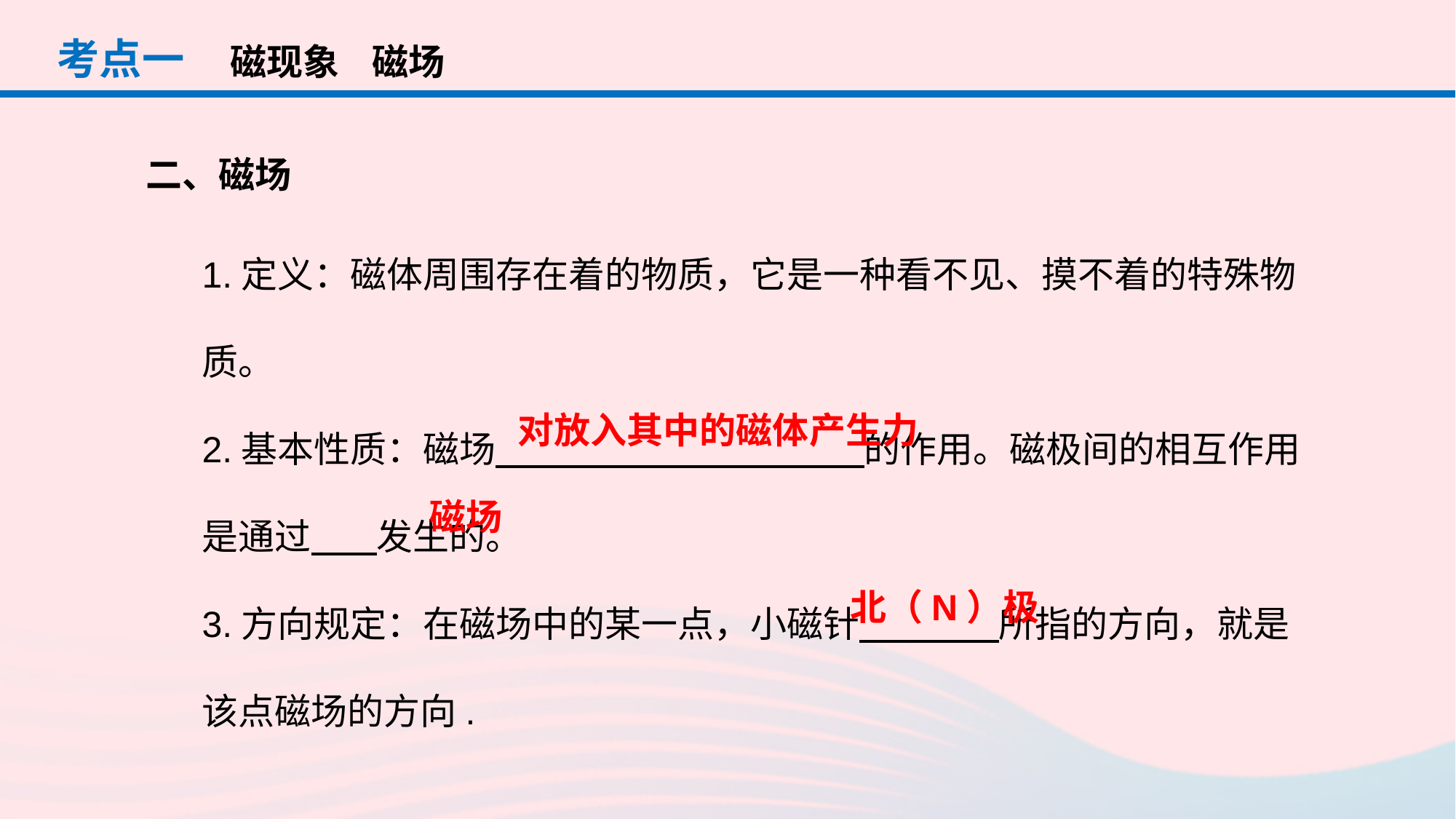

考点一
磁现象    磁场
二、磁场
1.定义：磁体周围存在着的物质，它是一种看不见、摸不着的特殊物质。
2.基本性质：磁场                                             的作用。磁极间的相互作用是通过        发生的。
3.方向规定：在磁场中的某一点，小磁针                 所指的方向，就是该点磁场的方向.
对放入其中的磁体产生力
磁场
北（N）极